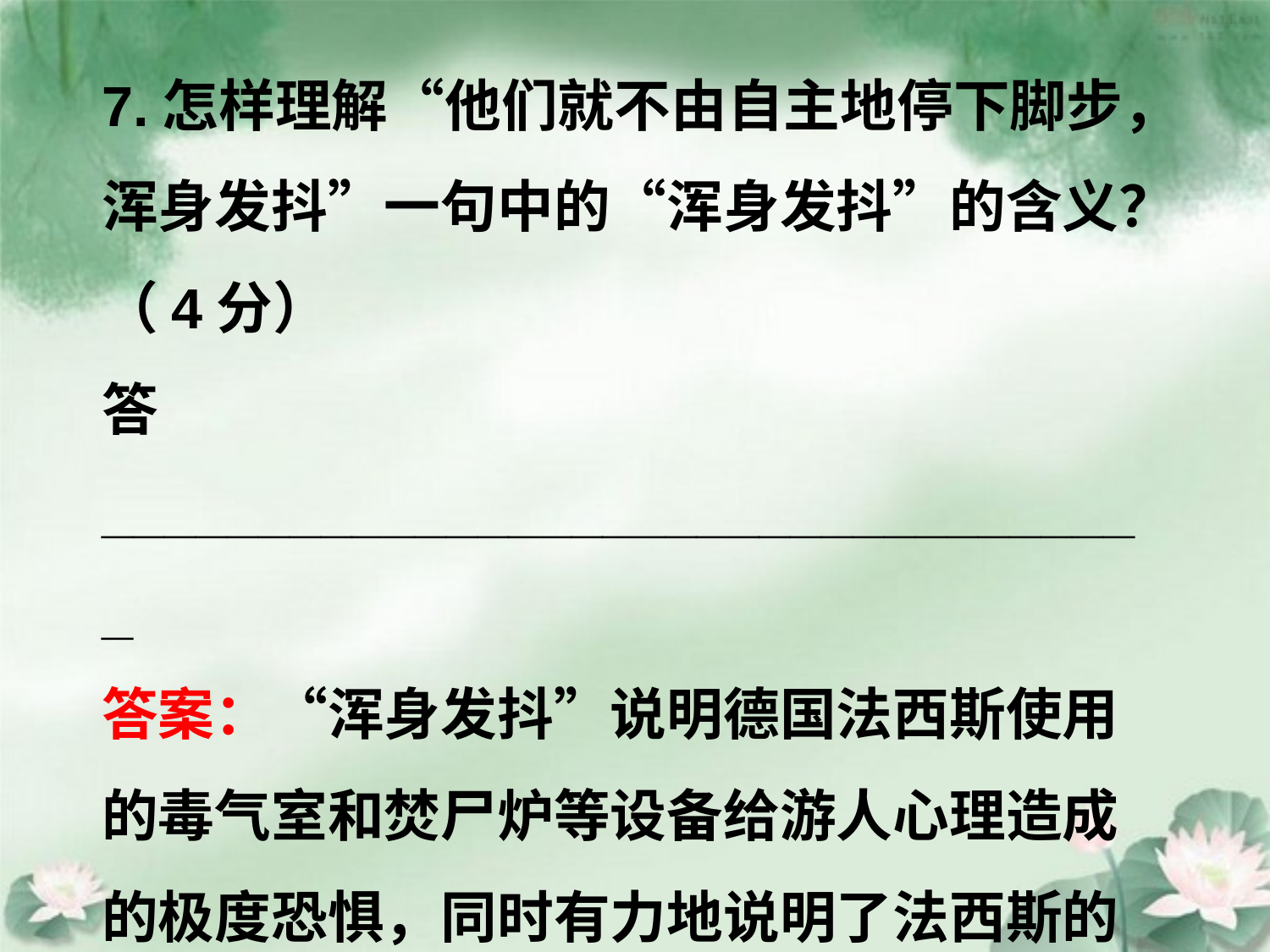

7.怎样理解“他们就不由自主地停下脚步，浑身发抖”一句中的“浑身发抖”的含义？（4分）
答__________________________________
答案：“浑身发抖”说明德国法西斯使用的毒气室和焚尸炉等设备给游人心理造成的极度恐惧，同时有力地说明了法西斯的惨无人道。